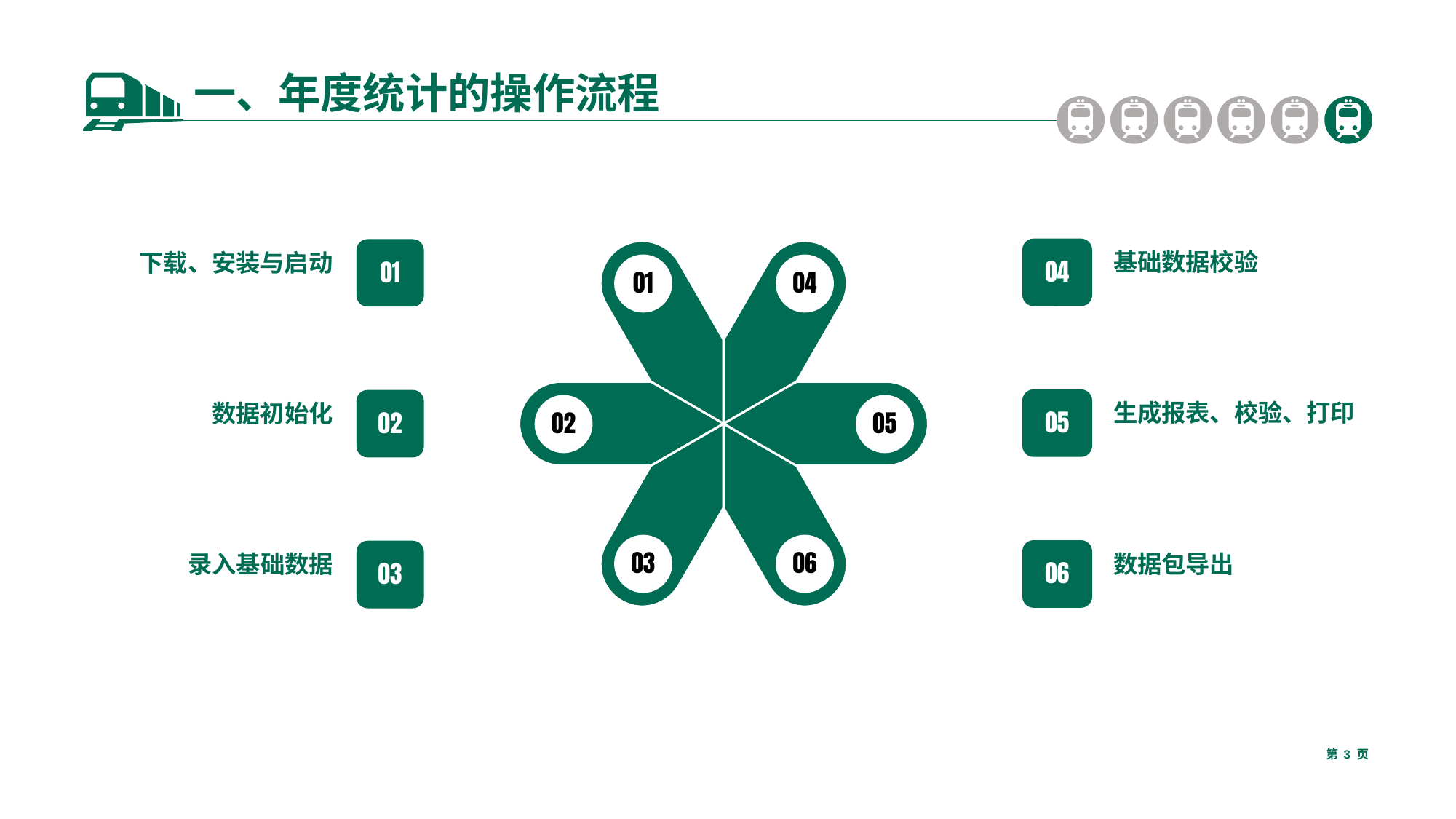

一、年度统计的操作流程

04
01
基础数据校验
下载、安装与启动
01
04

05
02
02
05
生成报表、校验、打印
数据初始化

03
06
06
03
数据包导出
录入基础数据

第 3 页